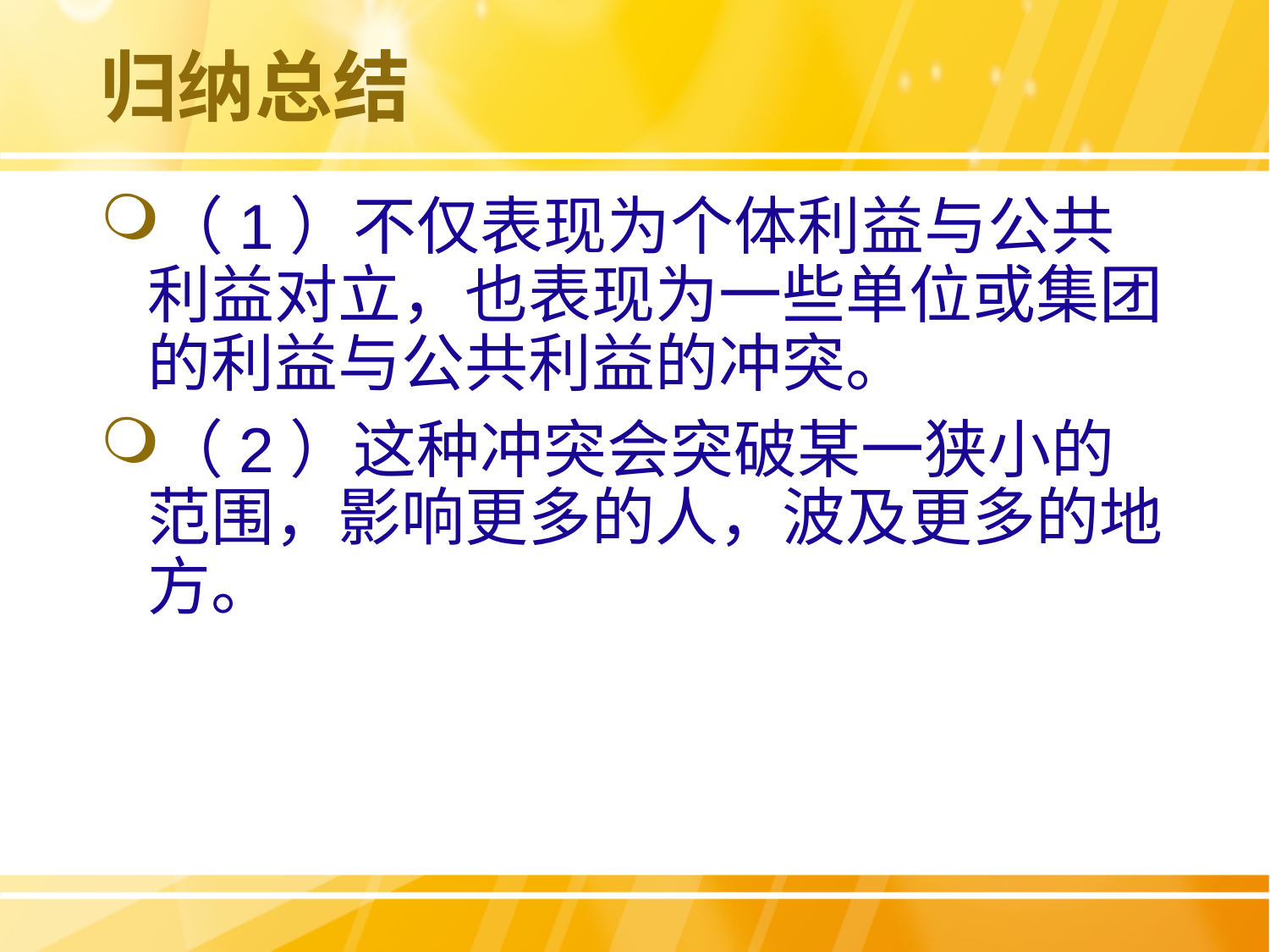

# 归纳总结
（1）不仅表现为个体利益与公共利益对立，也表现为一些单位或集团的利益与公共利益的冲突。
（2）这种冲突会突破某一狭小的范围，影响更多的人，波及更多的地方。